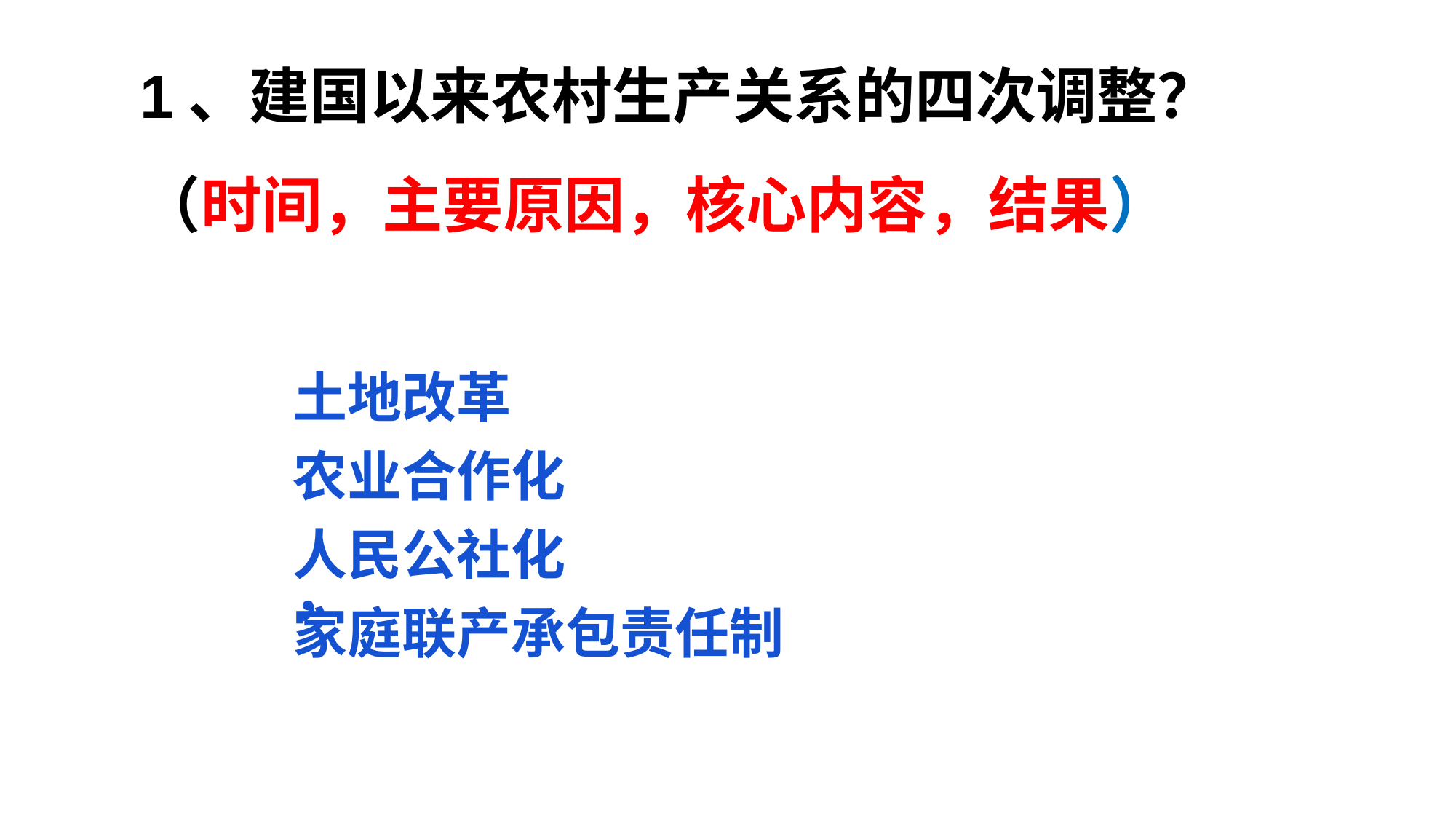

1、建国以来农村生产关系的四次调整？
（时间，主要原因，核心内容，结果）
# 土地改革 农业合作化 人民公社化 ， 家庭联产承包责任制